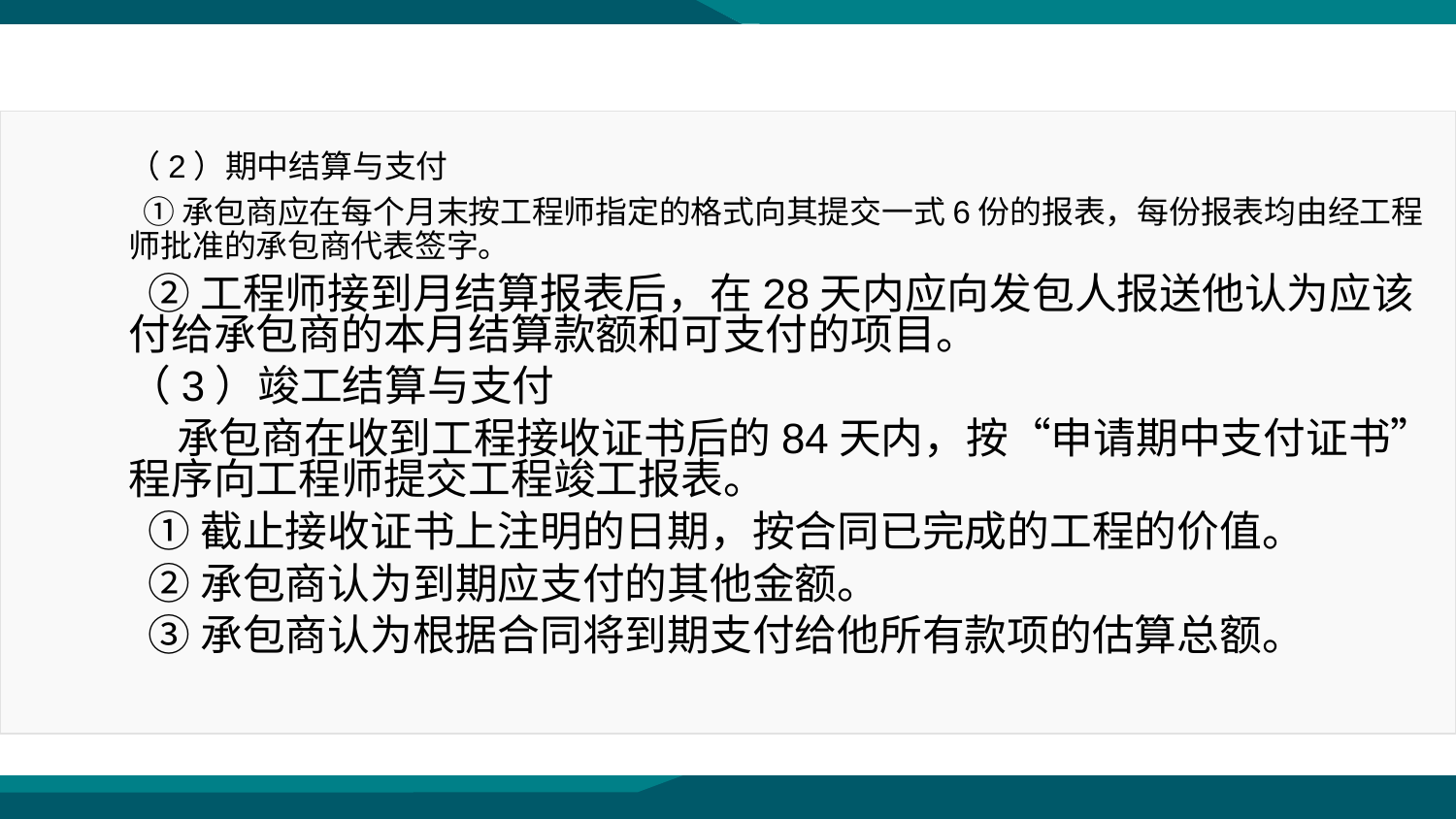

（2）期中结算与支付
  ①承包商应在每个月末按工程师指定的格式向其提交一式6份的报表，每份报表均由经工程师批准的承包商代表签字。
  ②工程师接到月结算报表后，在28天内应向发包人报送他认为应该付给承包商的本月结算款额和可支付的项目。
（3）竣工结算与支付
    承包商在收到工程接收证书后的84天内，按“申请期中支付证书”程序向工程师提交工程竣工报表。
  ①截止接收证书上注明的日期，按合同已完成的工程的价值。
  ②承包商认为到期应支付的其他金额。
  ③承包商认为根据合同将到期支付给他所有款项的估算总额。